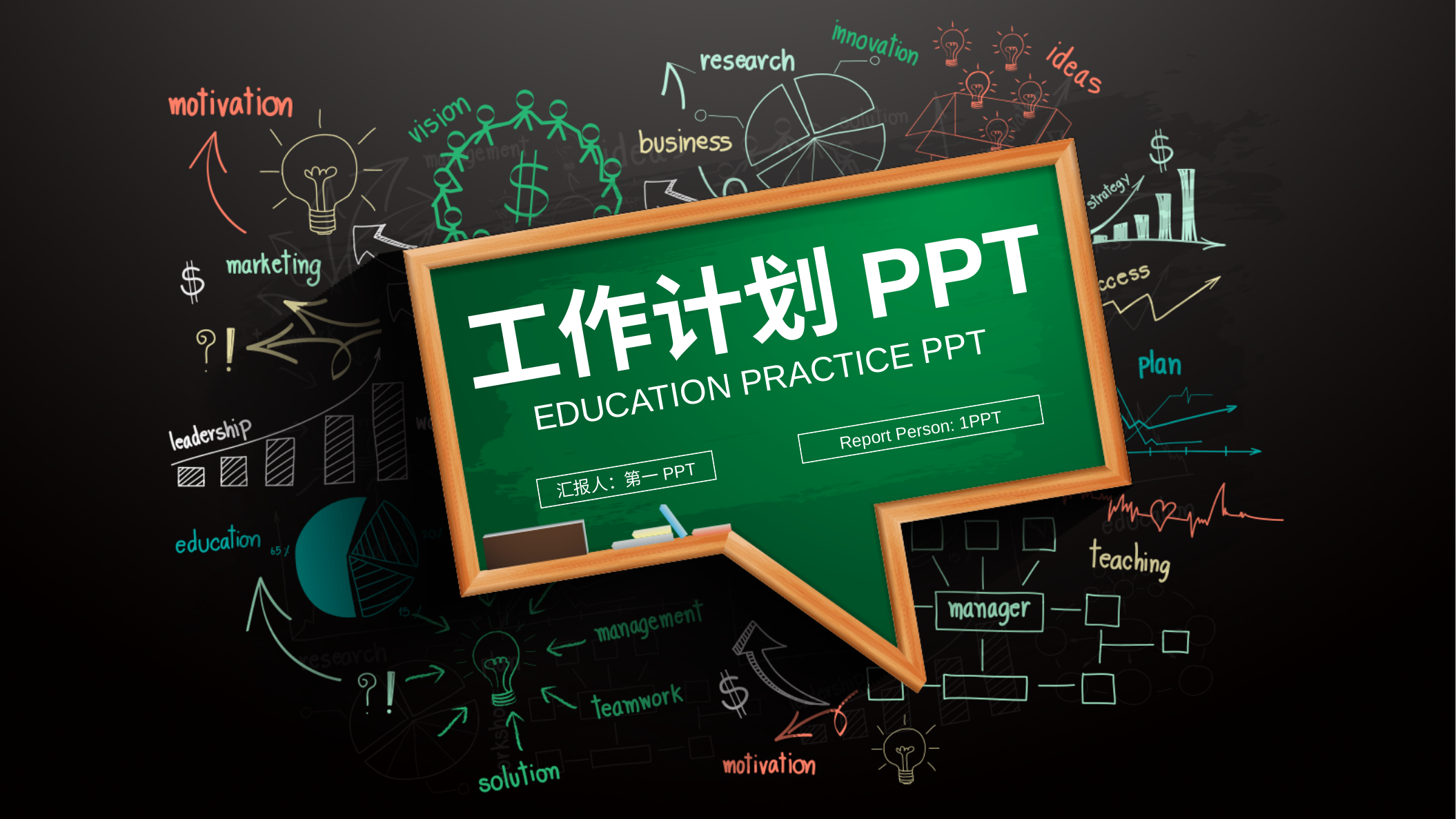

工作计划PPT
EDUCATION PRACTICE PPT
Report Person: 1PPT
汇报人：第一PPT